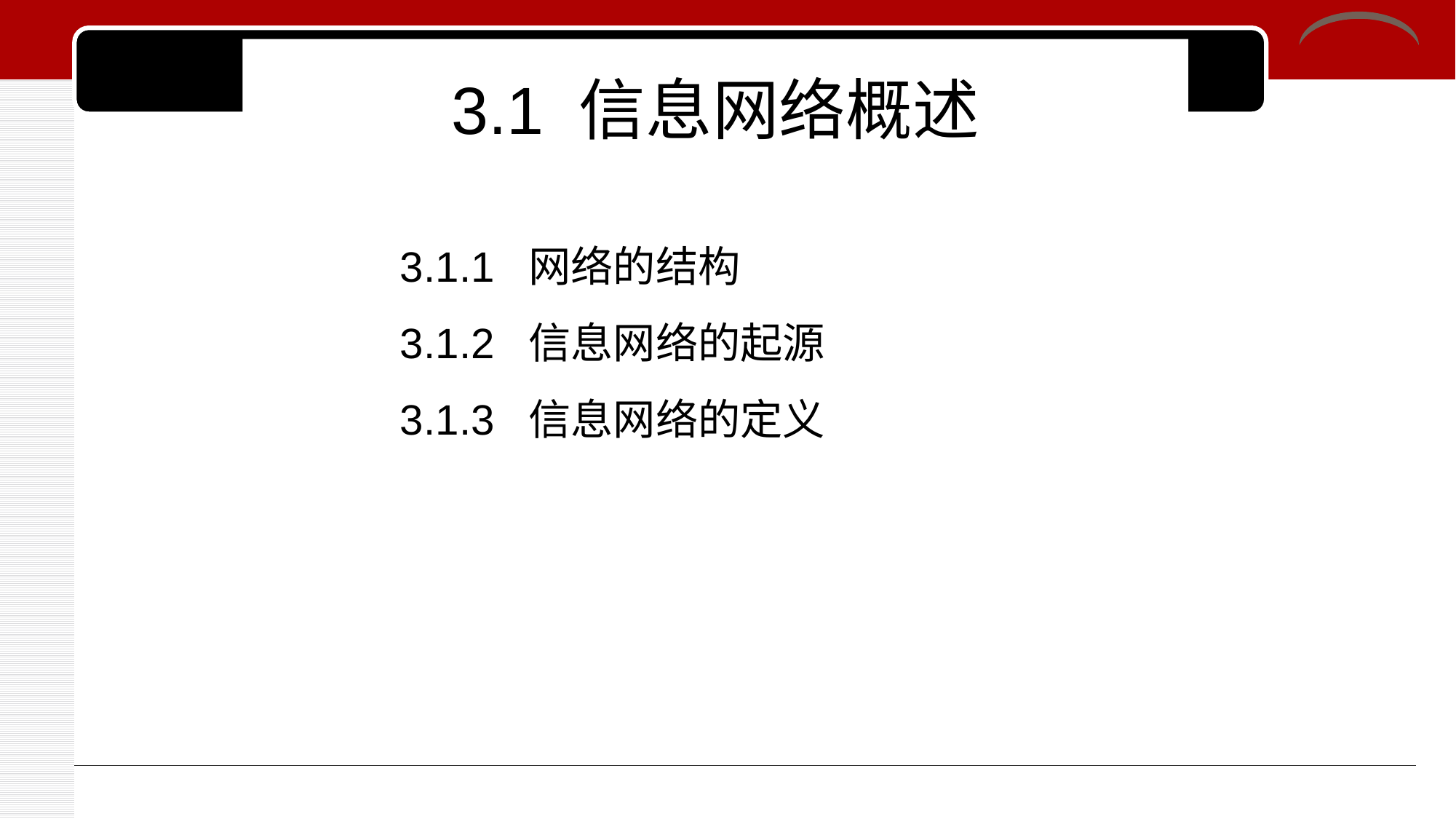

# 3.1 信息网络概述
3.1.1  网络的结构
3.1.2  信息网络的起源
3.1.3  信息网络的定义